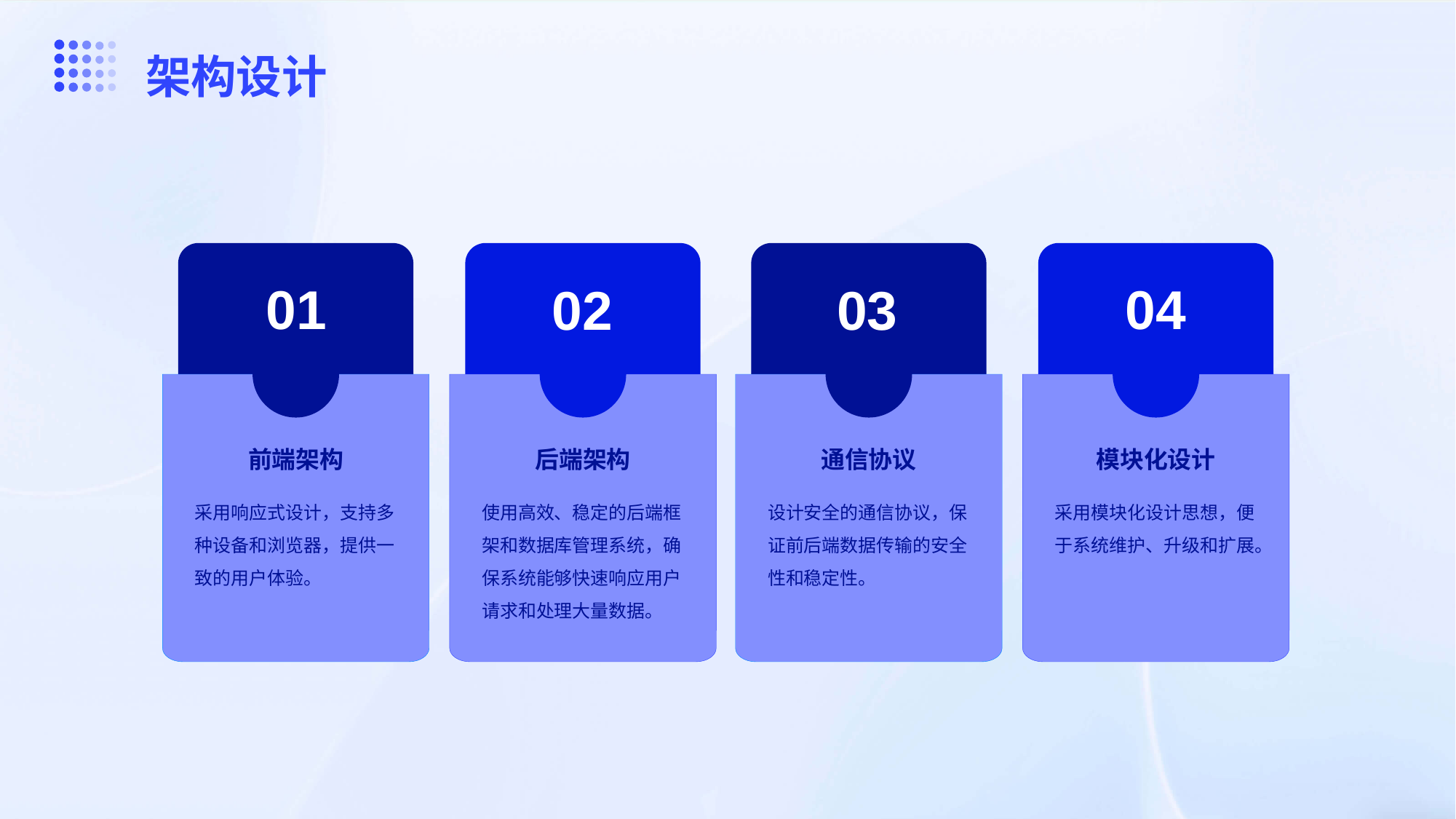

架构设计

01
04
02
03

前端架构
后端架构
通信协议
模块化设计
采用响应式设计，支持多种设备和浏览器，提供一致的用户体验。
使用高效、稳定的后端框架和数据库管理系统，确保系统能够快速响应用户请求和处理大量数据。
设计安全的通信协议，保证前后端数据传输的安全性和稳定性。
采用模块化设计思想，便于系统维护、升级和扩展。